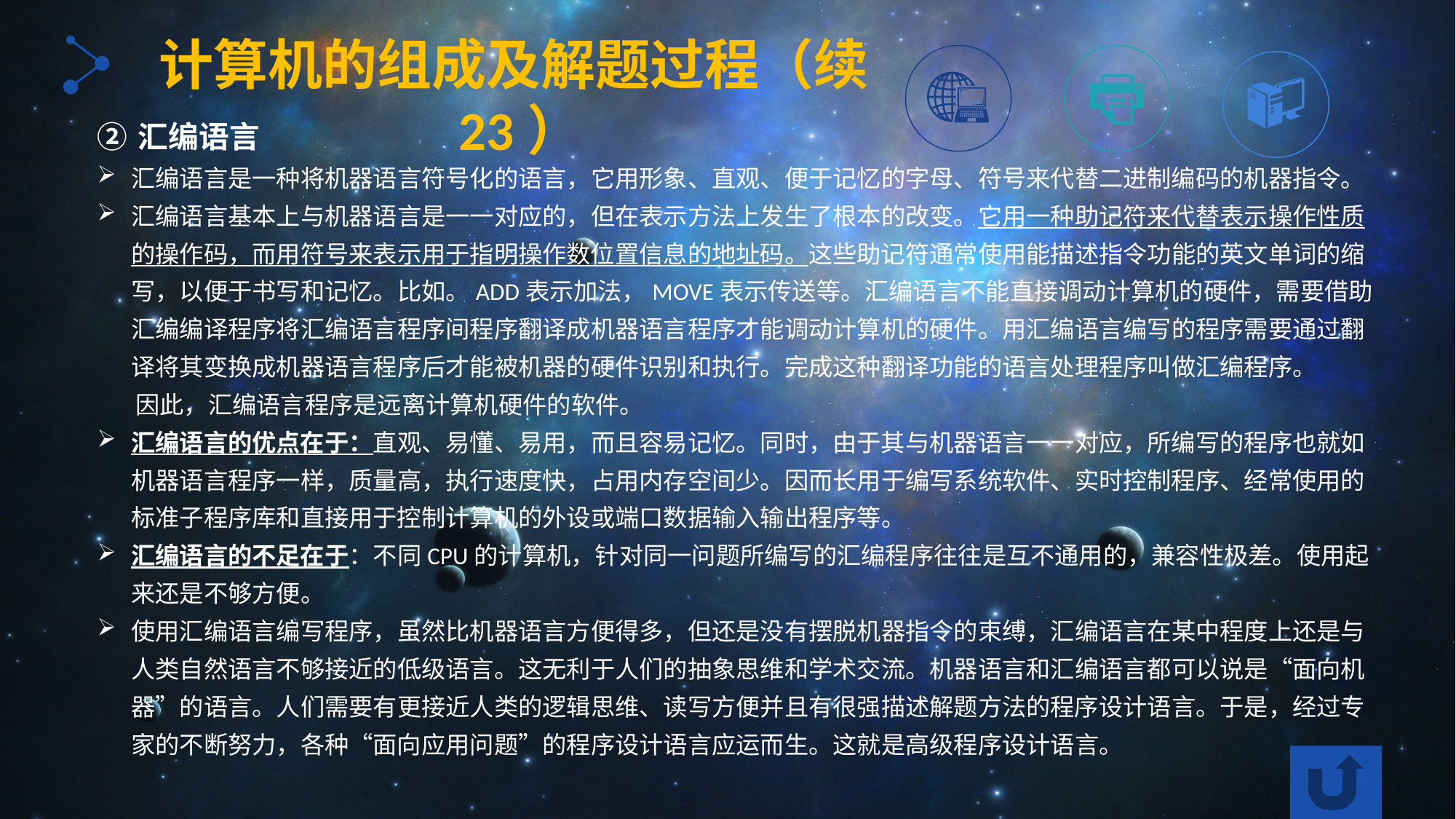

计算机的组成及解题过程（续23）

汇编语言
汇编语言是一种将机器语言符号化的语言，它用形象、直观、便于记忆的字母、符号来代替二进制编码的机器指令。
汇编语言基本上与机器语言是一一对应的，但在表示方法上发生了根本的改变。它用一种助记符来代替表示操作性质的操作码，而用符号来表示用于指明操作数位置信息的地址码。这些助记符通常使用能描述指令功能的英文单词的缩写，以便于书写和记忆。比如。ADD表示加法，MOVE表示传送等。汇编语言不能直接调动计算机的硬件，需要借助汇编编译程序将汇编语言程序间程序翻译成机器语言程序才能调动计算机的硬件。用汇编语言编写的程序需要通过翻译将其变换成机器语言程序后才能被机器的硬件识别和执行。完成这种翻译功能的语言处理程序叫做汇编程序。
      因此，汇编语言程序是远离计算机硬件的软件。
汇编语言的优点在于：直观、易懂、易用，而且容易记忆。同时，由于其与机器语言一一对应，所编写的程序也就如机器语言程序一样，质量高，执行速度快，占用内存空间少。因而长用于编写系统软件、实时控制程序、经常使用的标准子程序库和直接用于控制计算机的外设或端口数据输入输出程序等。
汇编语言的不足在于：不同CPU的计算机，针对同一问题所编写的汇编程序往往是互不通用的，兼容性极差。使用起来还是不够方便。
使用汇编语言编写程序，虽然比机器语言方便得多，但还是没有摆脱机器指令的束缚，汇编语言在某中程度上还是与人类自然语言不够接近的低级语言。这无利于人们的抽象思维和学术交流。机器语言和汇编语言都可以说是“面向机器”的语言。人们需要有更接近人类的逻辑思维、读写方便并且有很强描述解题方法的程序设计语言。于是，经过专家的不断努力，各种“面向应用问题”的程序设计语言应运而生。这就是高级程序设计语言。